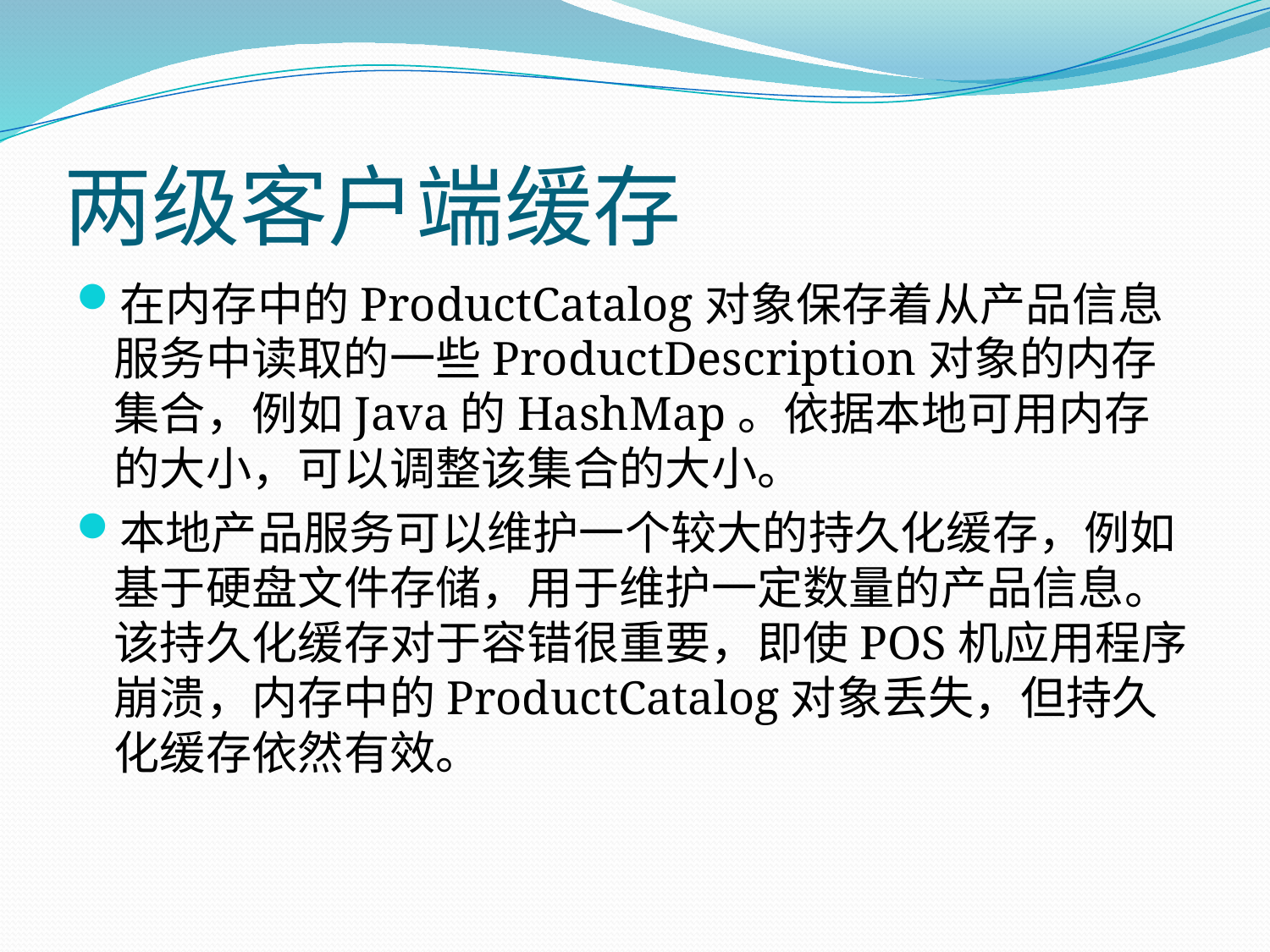

# 两级客户端缓存
在内存中的ProductCatalog对象保存着从产品信息服务中读取的一些ProductDescription对象的内存集合，例如Java的HashMap。依据本地可用内存的大小，可以调整该集合的大小。
本地产品服务可以维护一个较大的持久化缓存，例如基于硬盘文件存储，用于维护一定数量的产品信息。该持久化缓存对于容错很重要，即使POS机应用程序崩溃，内存中的ProductCatalog对象丢失，但持久化缓存依然有效。